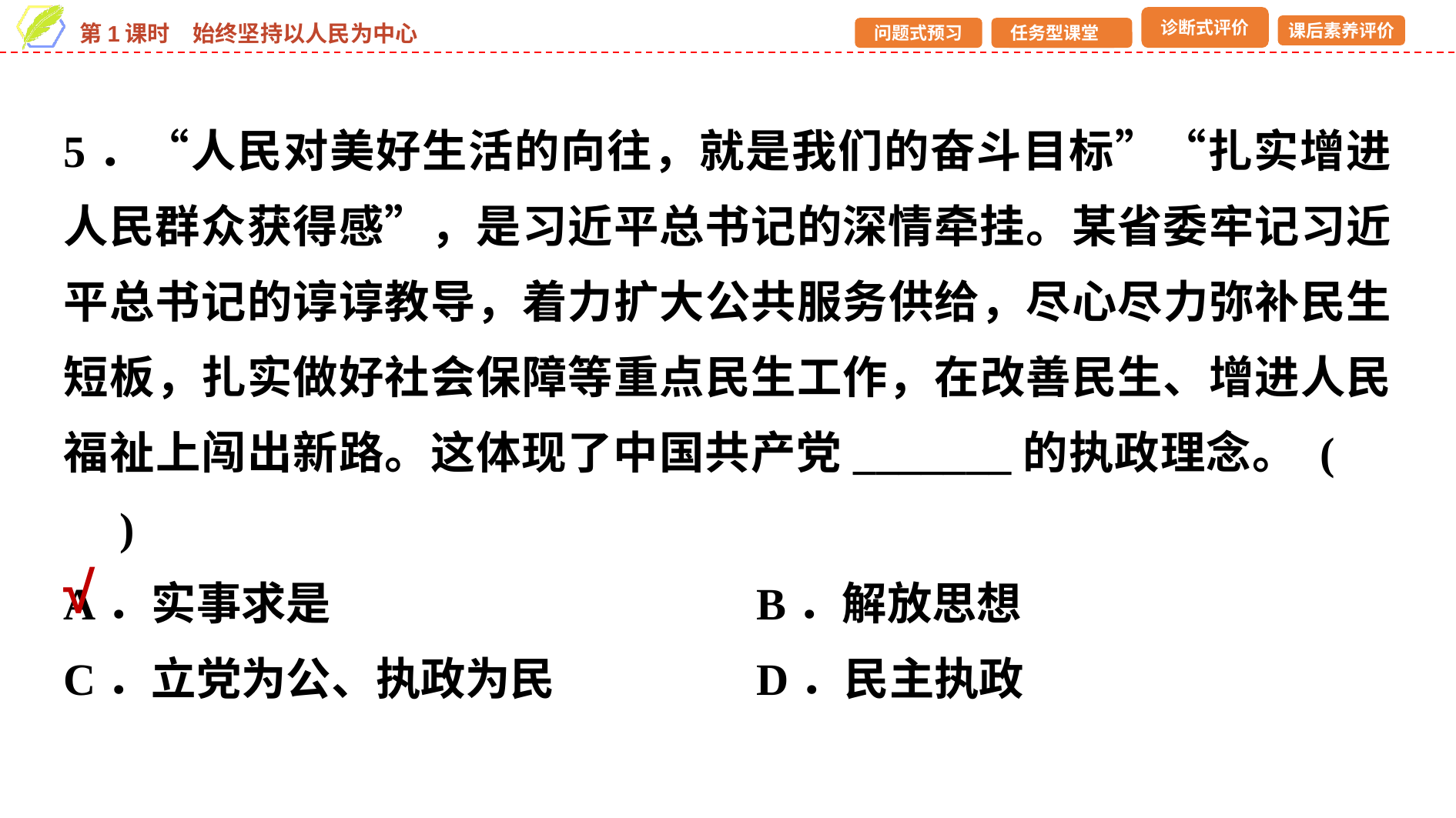

5．“人民对美好生活的向往，就是我们的奋斗目标”“扎实增进人民群众获得感”，是习近平总书记的深情牵挂。某省委牢记习近平总书记的谆谆教导，着力扩大公共服务供给，尽心尽力弥补民生短板，扎实做好社会保障等重点民生工作，在改善民生、增进人民福祉上闯出新路。这体现了中国共产党_______的执政理念。 (　　)
A．实事求是　　　　　　		B．解放思想
C．立党为公、执政为民    		D．民主执政
√